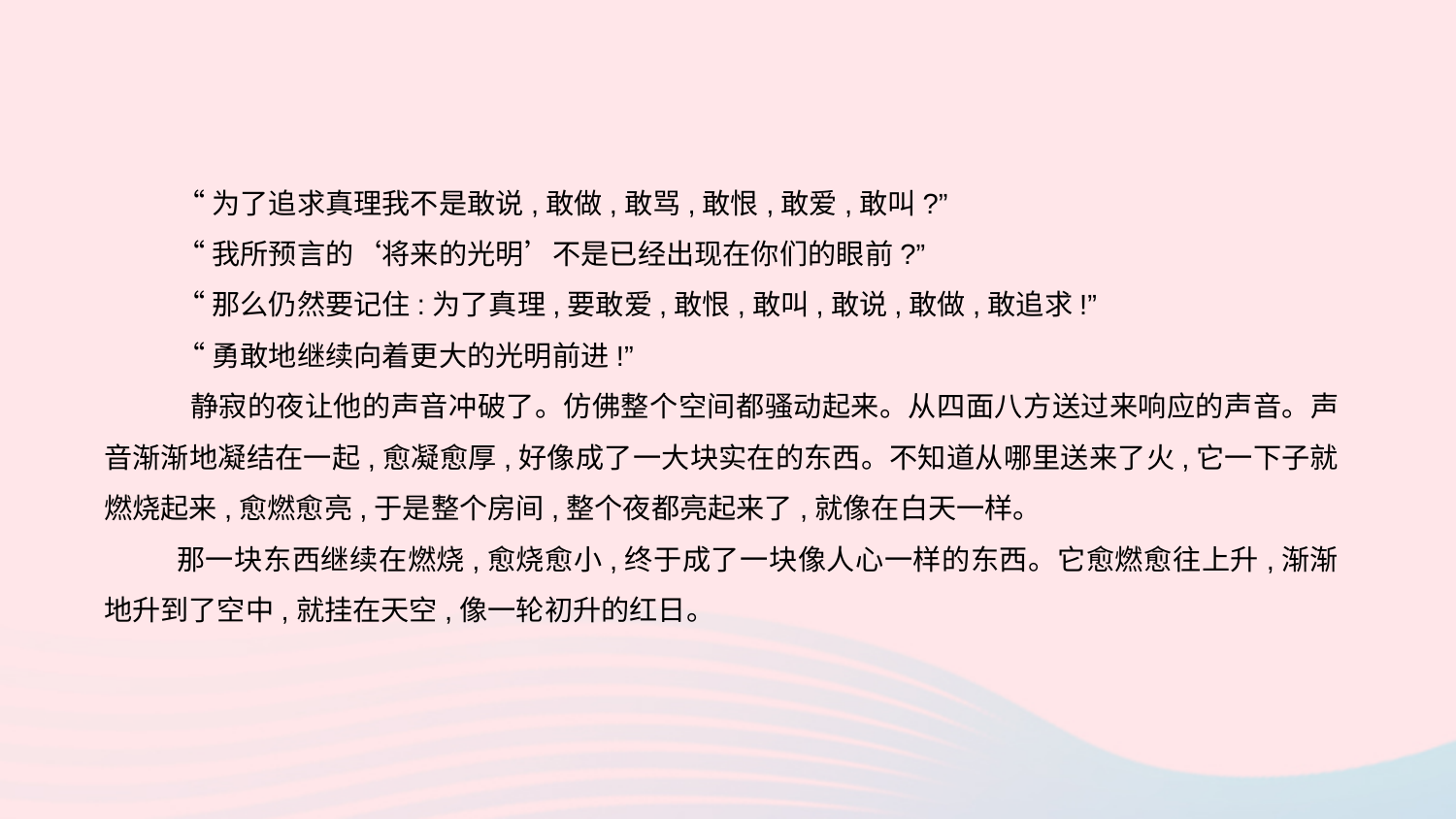

“为了追求真理我不是敢说,敢做,敢骂,敢恨,敢爱,敢叫?”
“我所预言的‘将来的光明’不是已经出现在你们的眼前?”
“那么仍然要记住:为了真理,要敢爱,敢恨,敢叫,敢说,敢做,敢追求!”
“勇敢地继续向着更大的光明前进!”
 静寂的夜让他的声音冲破了。仿佛整个空间都骚动起来。从四面八方送过来响应的声音。声音渐渐地凝结在一起,愈凝愈厚,好像成了一大块实在的东西。不知道从哪里送来了火,它一下子就燃烧起来,愈燃愈亮,于是整个房间,整个夜都亮起来了,就像在白天一样。
那一块东西继续在燃烧,愈烧愈小,终于成了一块像人心一样的东西。它愈燃愈往上升,渐渐地升到了空中,就挂在天空,像一轮初升的红日。